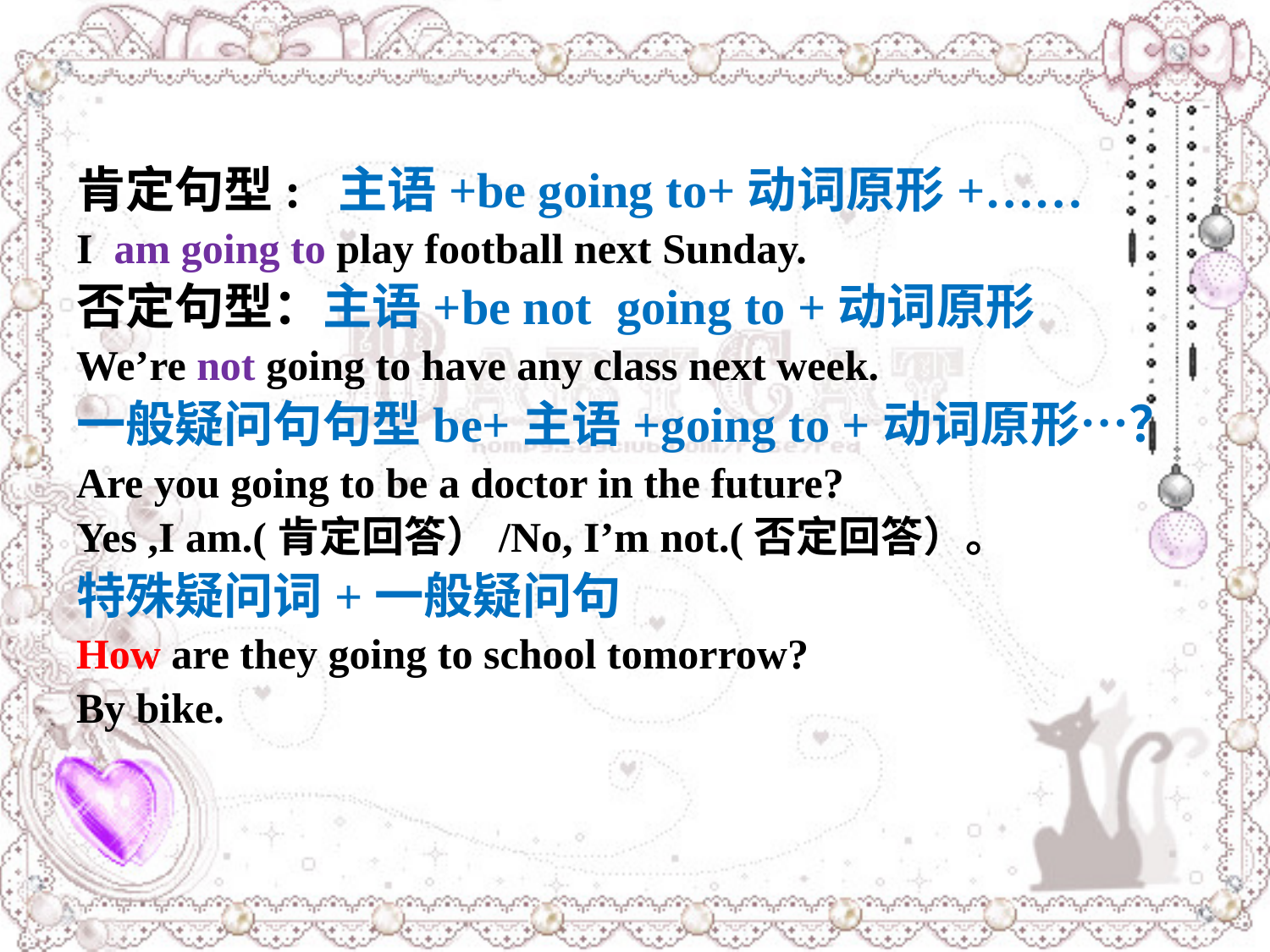

肯定句型:  主语+be going to+动词原形+……
I  am going to play football next Sunday.
否定句型：主语+be not  going to +动词原形
We’re not going to have any class next week.
一般疑问句句型be+主语+going to +动词原形…？
Are you going to be a doctor in the future?
Yes ,I am.(肯定回答）/No, I’m not.(否定回答）。
特殊疑问词+一般疑问句
How are they going to school tomorrow?
By bike.